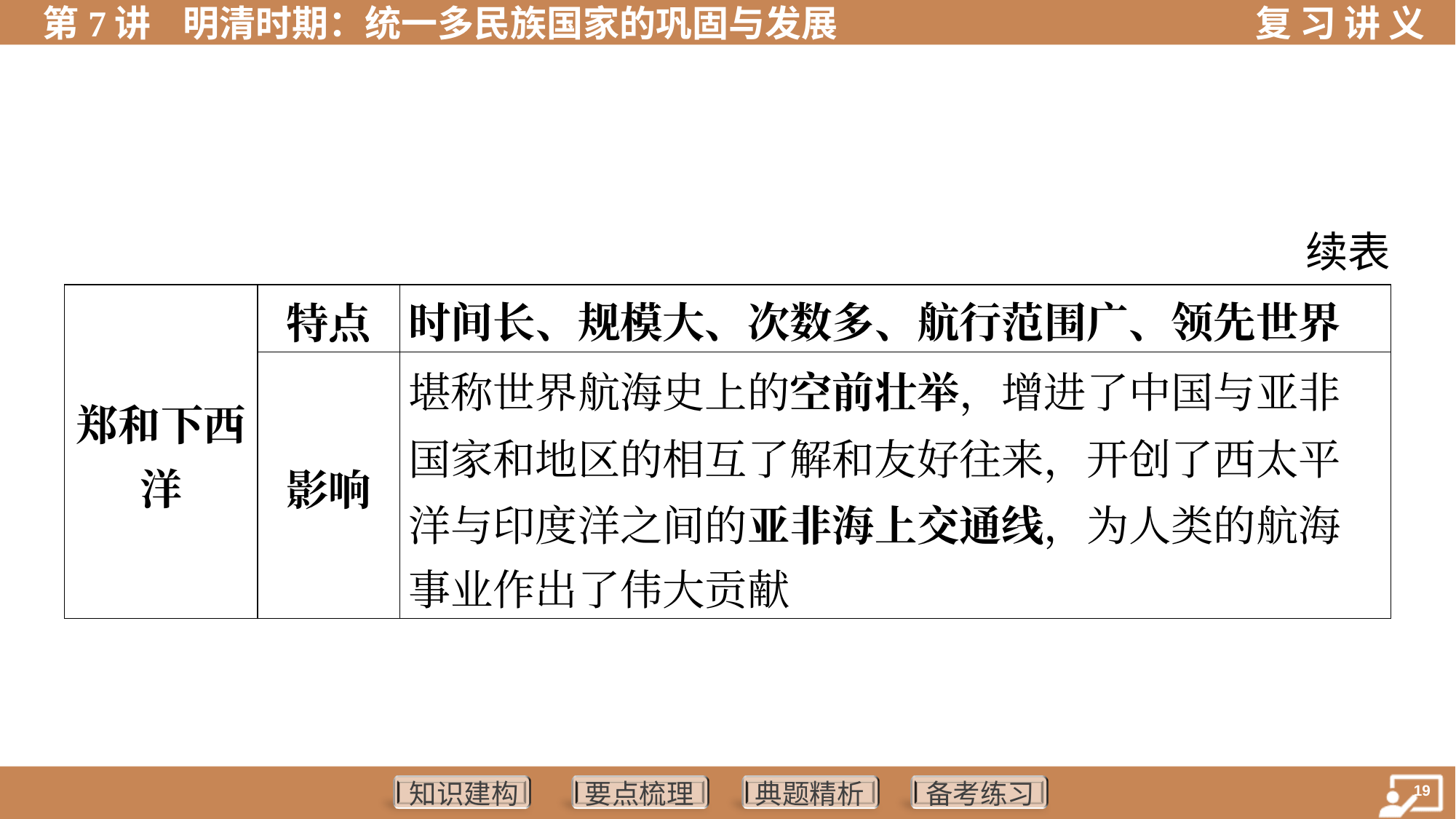

续表
| 郑和下西 洋 | 特点 | 时间长、规模大、次数多、航行范围广、领先世界 |  |
| --- | --- | --- | --- |
|  | 影响 | 堪称世界航海史上的空前壮举，增进了中国与亚非 国家和地区的相互了解和友好往来，开创了西太平 洋与印度洋之间的亚非海上交通线，为人类的航海 事业作出了伟大贡献 |  |